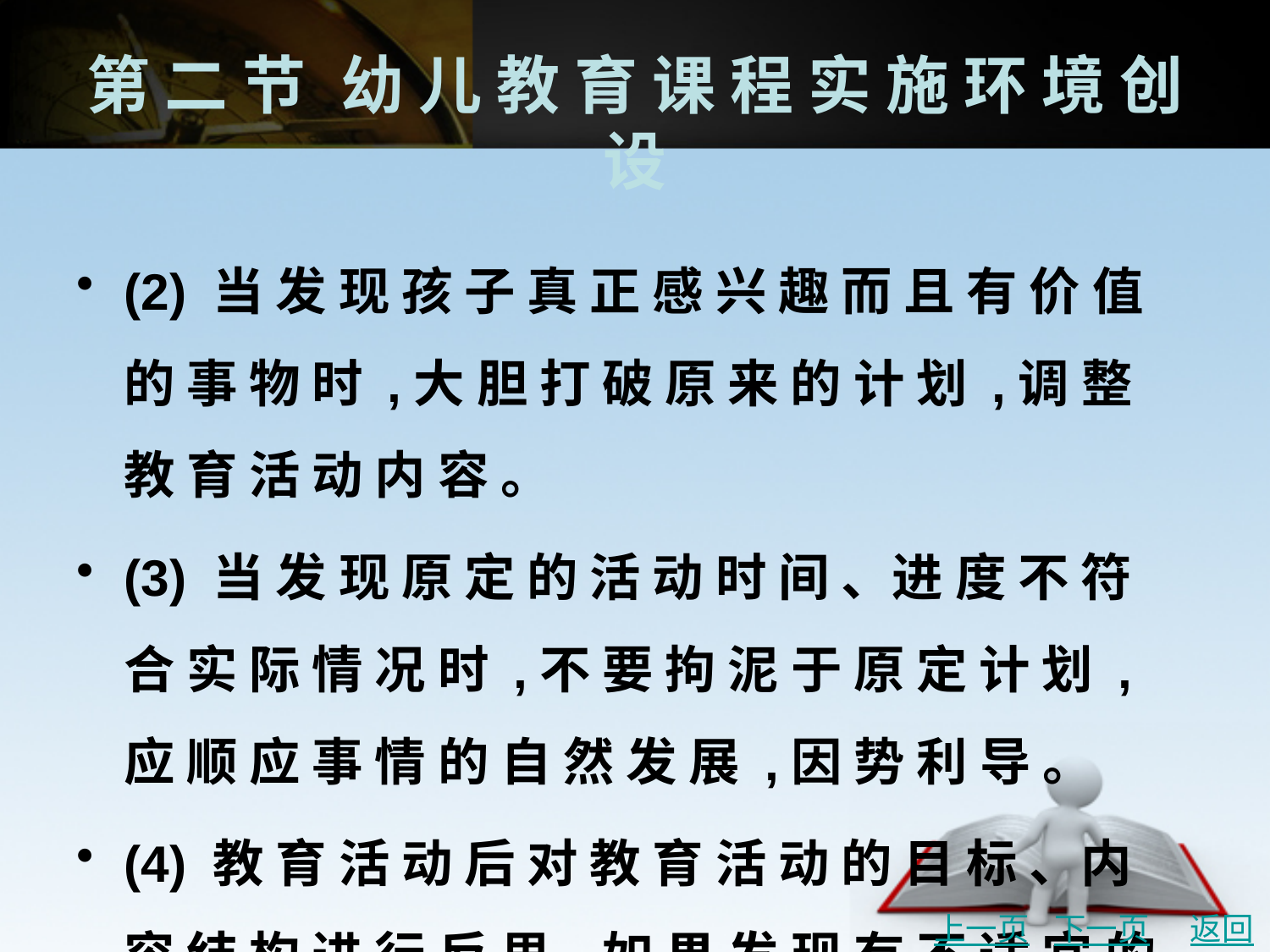

# 第 二 节	幼 儿 教 育 课 程 实 施 环 境 创 设
(2) 当 发 现 孩 子 真 正 感 兴 趣 而 且 有 价 值 的 事 物 时 ,大 胆 打 破 原 来 的 计 划 ,调 整 教 育 活 动 内 容 。
(3) 当 发 现 原 定 的 活 动 时 间 、进 度 不 符 合 实 际 情 况 时 ,不 要 拘 泥 于 原 定 计 划 ,应 顺 应 事 情 的 自 然 发 展 ,因 势 利 导 。
(4) 教 育 活 动 后 对 教 育 活 动 的 目 标 、内 容 结 构 进 行 反 思 ,如 果 发 现 有 不 适 宜 的 ,应 该 及 时 调 整 课 程 计 划 。

上一页
下一页
返回